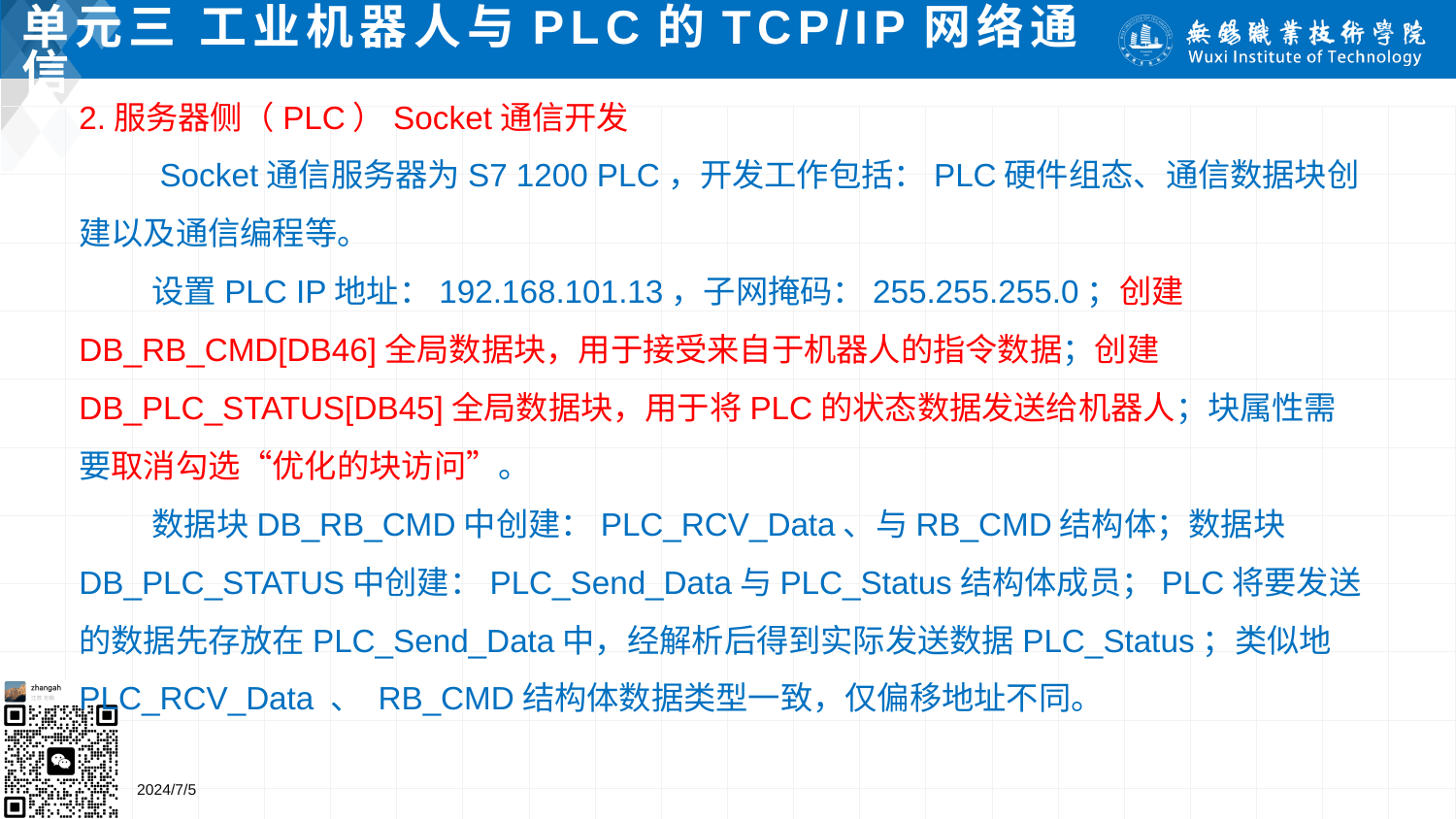

# 单元三 工业机器人与PLC的TCP/IP网络通信
2.服务器侧（PLC）Socket通信开发
         Socket通信服务器为S7 1200 PLC，开发工作包括：PLC硬件组态、通信数据块创建以及通信编程等。
         设置PLC IP地址：192.168.101.13，子网掩码：255.255.255.0；创建DB_RB_CMD[DB46]全局数据块，用于接受来自于机器人的指令数据；创建DB_PLC_STATUS[DB45]全局数据块，用于将PLC的状态数据发送给机器人；块属性需要取消勾选“优化的块访问”。
         数据块DB_RB_CMD中创建：PLC_RCV_Data、与RB_CMD结构体；数据块DB_PLC_STATUS中创建：PLC_Send_Data与PLC_Status结构体成员；PLC将要发送的数据先存放在PLC_Send_Data中，经解析后得到实际发送数据PLC_Status；类似地PLC_RCV_Data 、 RB_CMD结构体数据类型一致，仅偏移地址不同。
2024/7/5